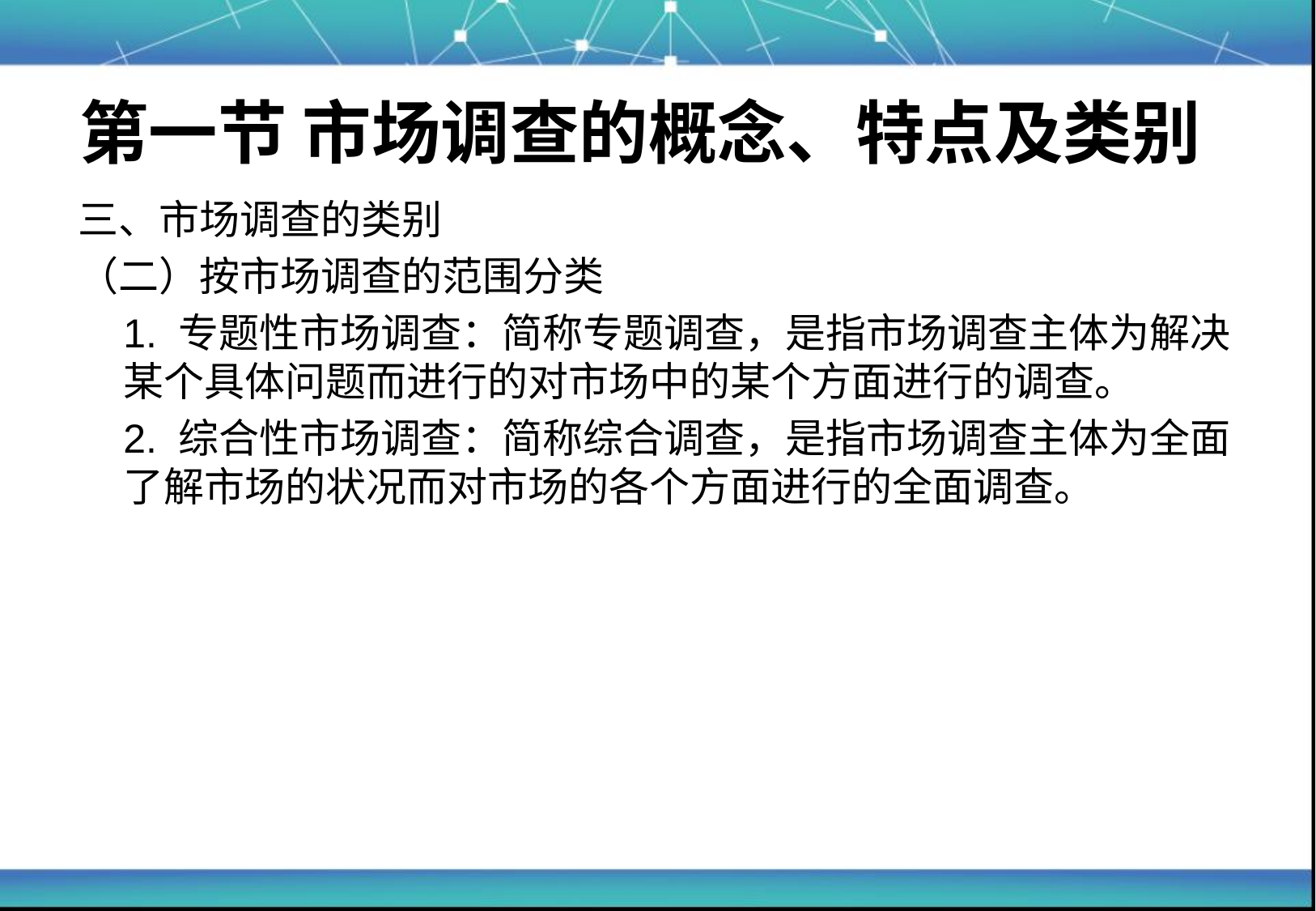

# 第一节 市场调查的概念、特点及类别
三、市场调查的类别
（二）按市场调查的范围分类
	1. 专题性市场调查：简称专题调查，是指市场调查主体为解决某个具体问题而进行的对市场中的某个方面进行的调查。
	2. 综合性市场调查：简称综合调查，是指市场调查主体为全面了解市场的状况而对市场的各个方面进行的全面调查。